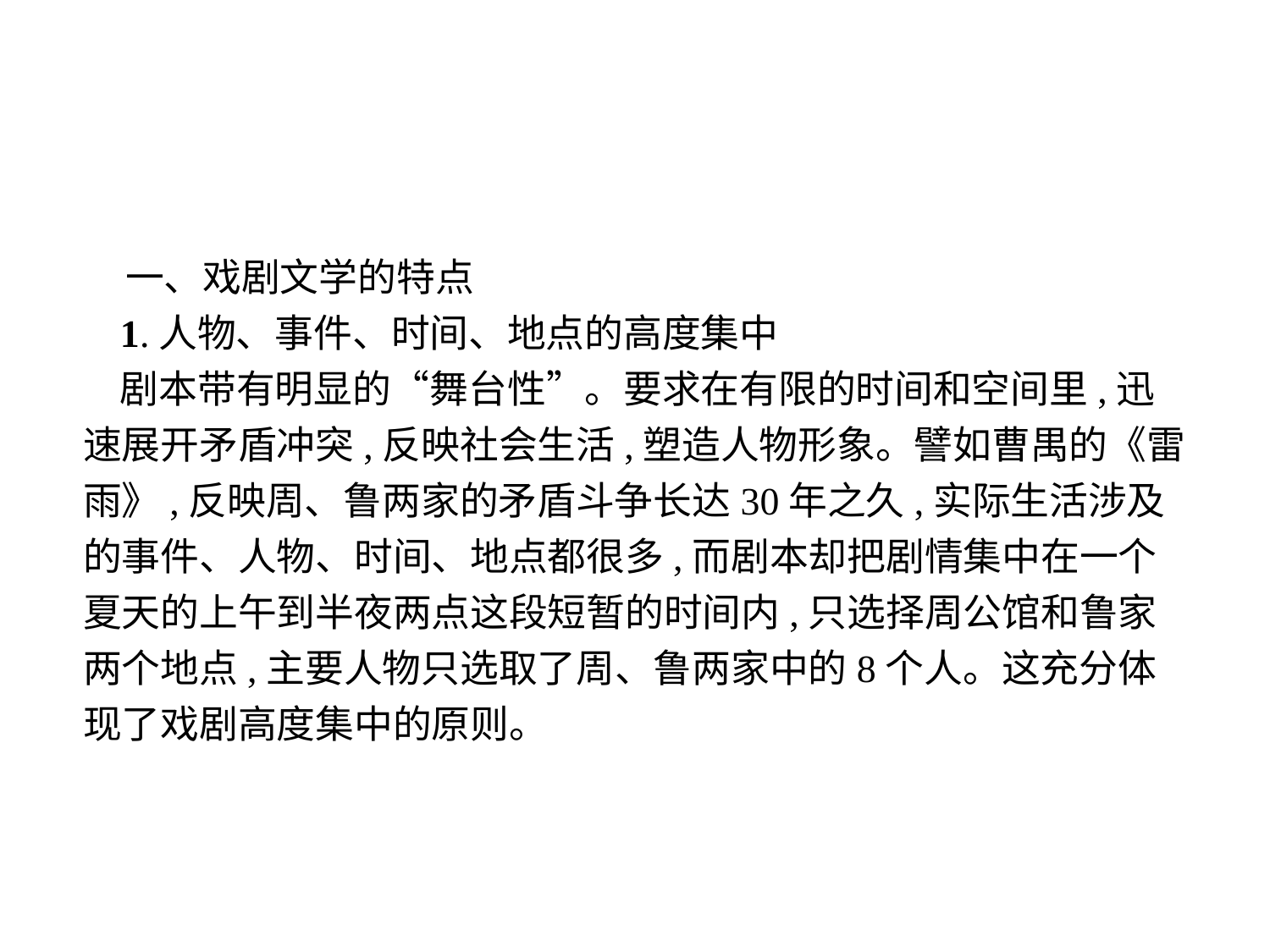

一、戏剧文学的特点
1.人物、事件、时间、地点的高度集中
剧本带有明显的“舞台性”。要求在有限的时间和空间里,迅速展开矛盾冲突,反映社会生活,塑造人物形象。譬如曹禺的《雷雨》,反映周、鲁两家的矛盾斗争长达30年之久,实际生活涉及的事件、人物、时间、地点都很多,而剧本却把剧情集中在一个夏天的上午到半夜两点这段短暂的时间内,只选择周公馆和鲁家两个地点,主要人物只选取了周、鲁两家中的8个人。这充分体现了戏剧高度集中的原则。
-2-